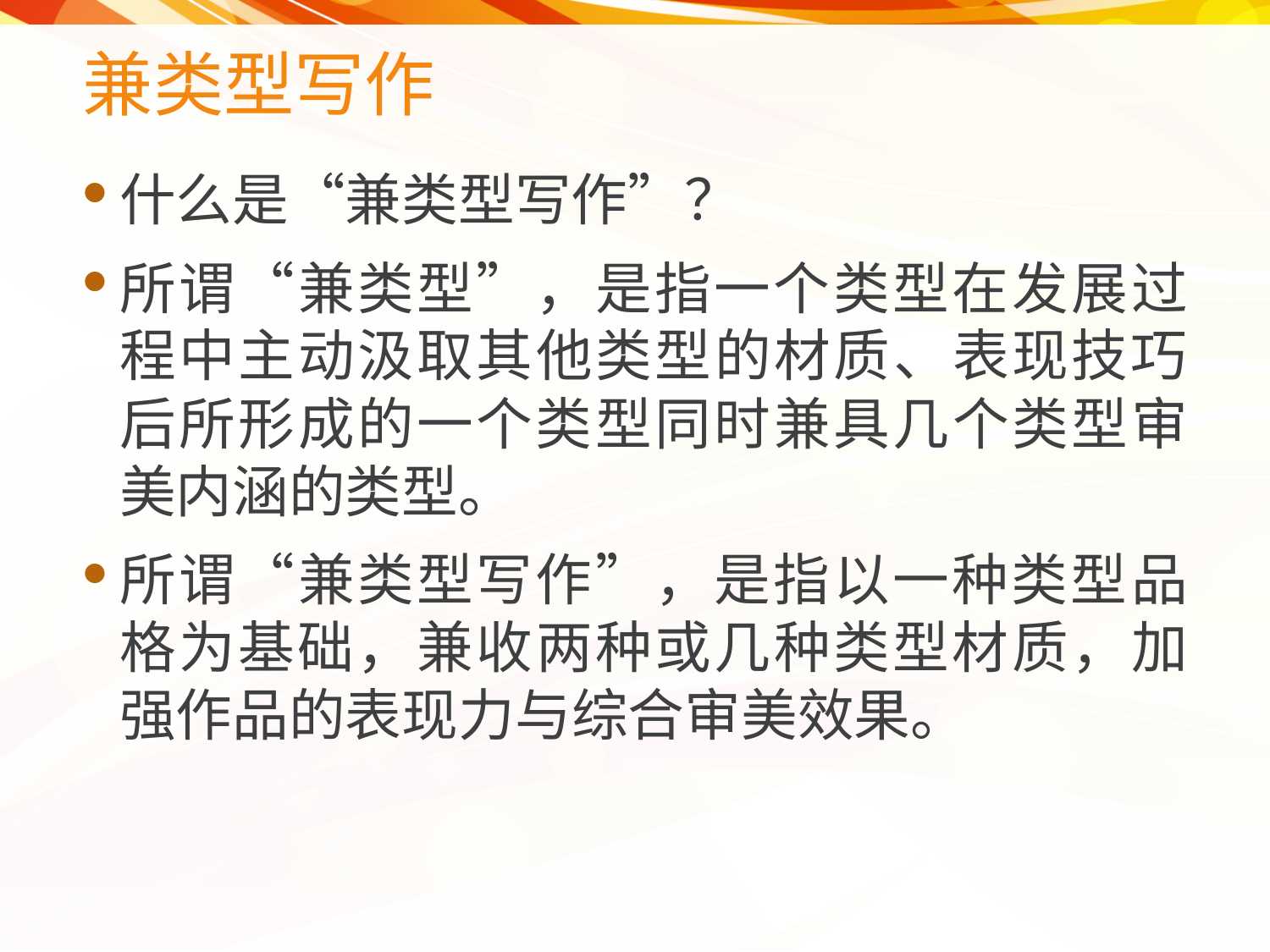

# 兼类型写作
什么是“兼类型写作”？
所谓“兼类型”，是指一个类型在发展过程中主动汲取其他类型的材质、表现技巧后所形成的一个类型同时兼具几个类型审美内涵的类型。
所谓“兼类型写作”，是指以一种类型品格为基础，兼收两种或几种类型材质，加强作品的表现力与综合审美效果。